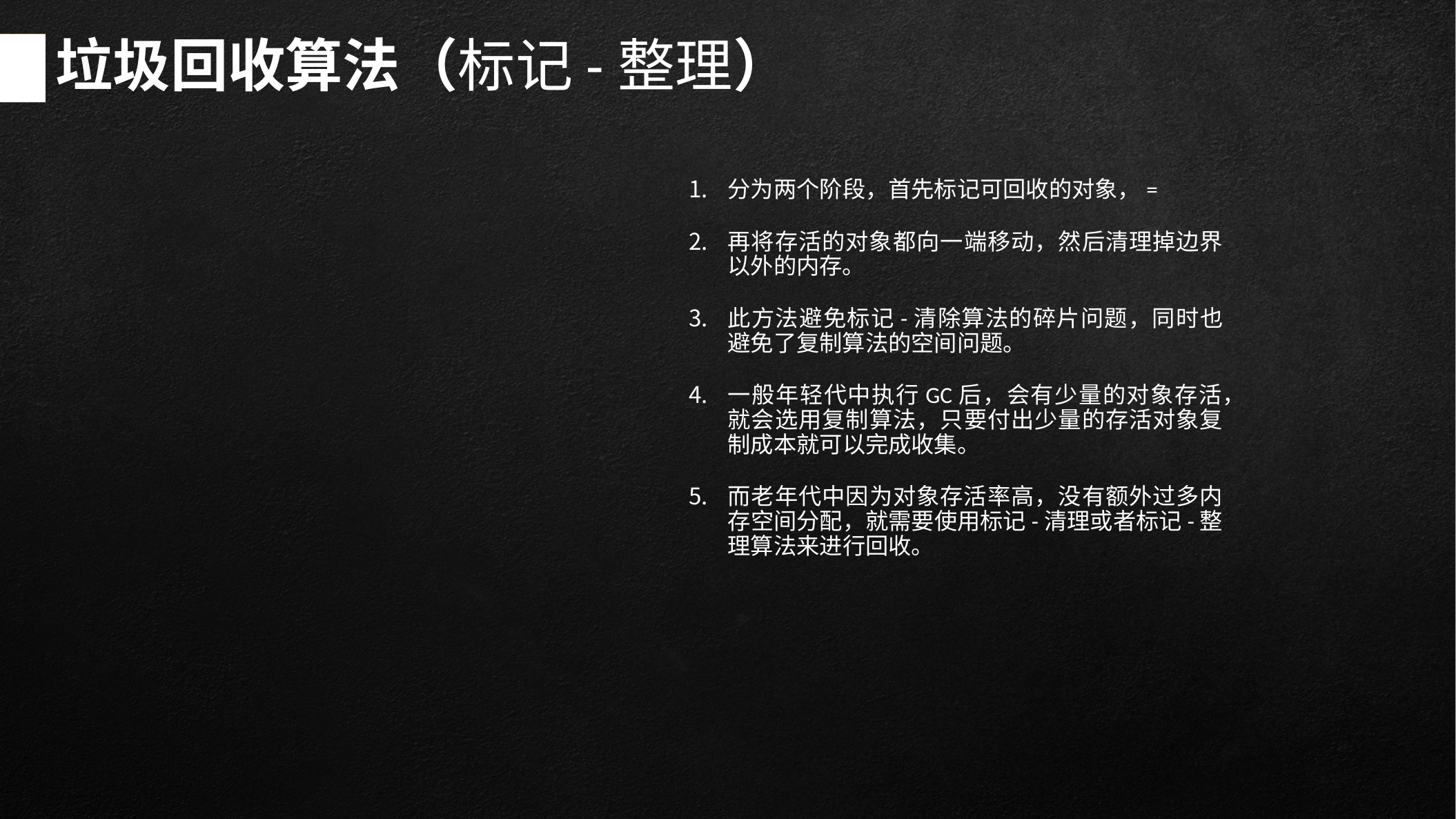

# 垃圾回收算法（标记-整理）
分为两个阶段，首先标记可回收的对象，=
再将存活的对象都向一端移动，然后清理掉边界以外的内存。
此方法避免标记-清除算法的碎片问题，同时也避免了复制算法的空间问题。
一般年轻代中执行GC后，会有少量的对象存活，就会选用复制算法，只要付出少量的存活对象复制成本就可以完成收集。
而老年代中因为对象存活率高，没有额外过多内存空间分配，就需要使用标记-清理或者标记-整理算法来进行回收。